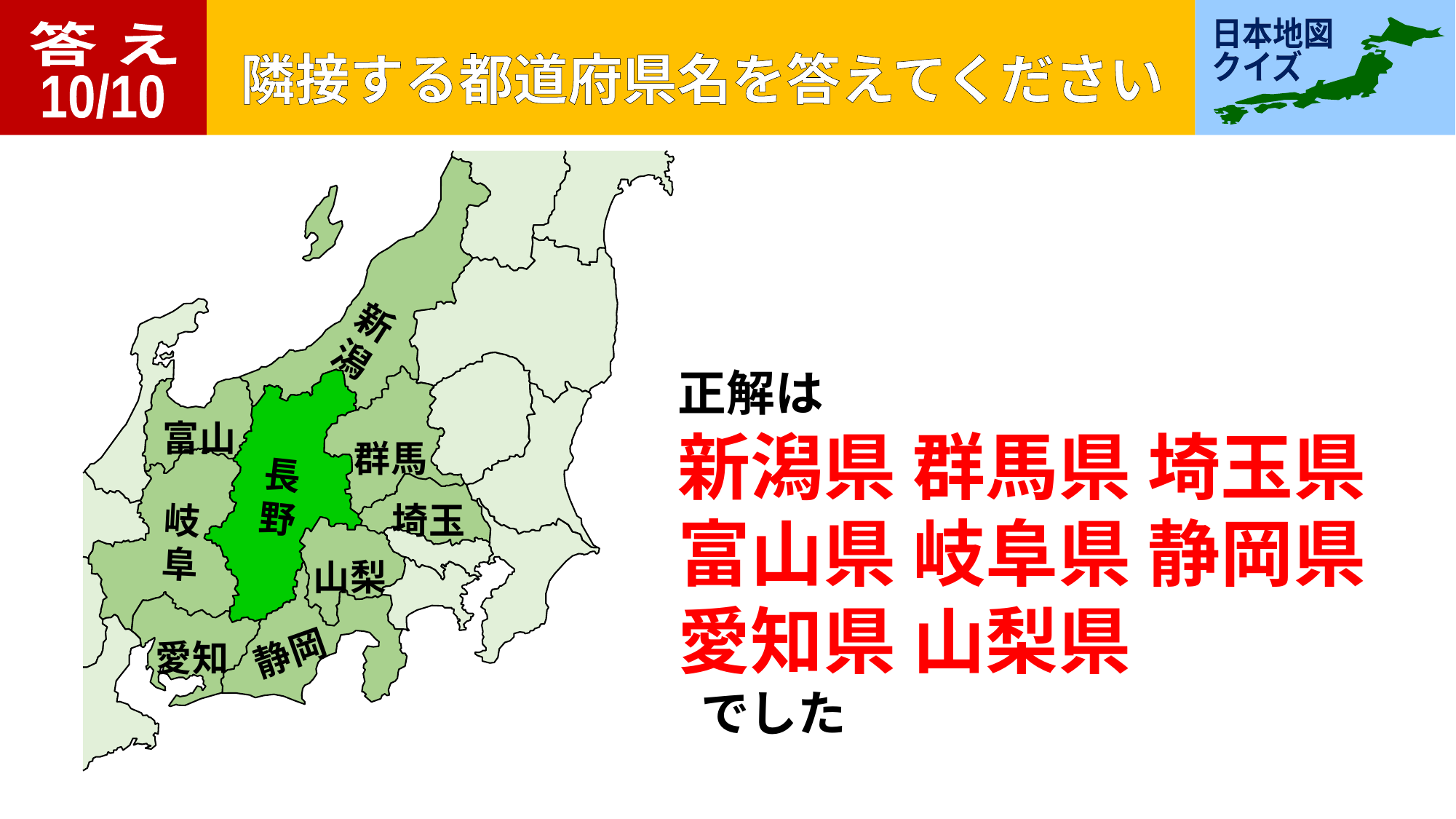

答 え
10/10

新
潟
富山
群馬
長
野
埼玉
岐
阜
山梨
静岡
愛知
正解は
新潟県 群馬県 埼玉県
富山県 岐阜県 静岡県
愛知県 山梨県
 でした